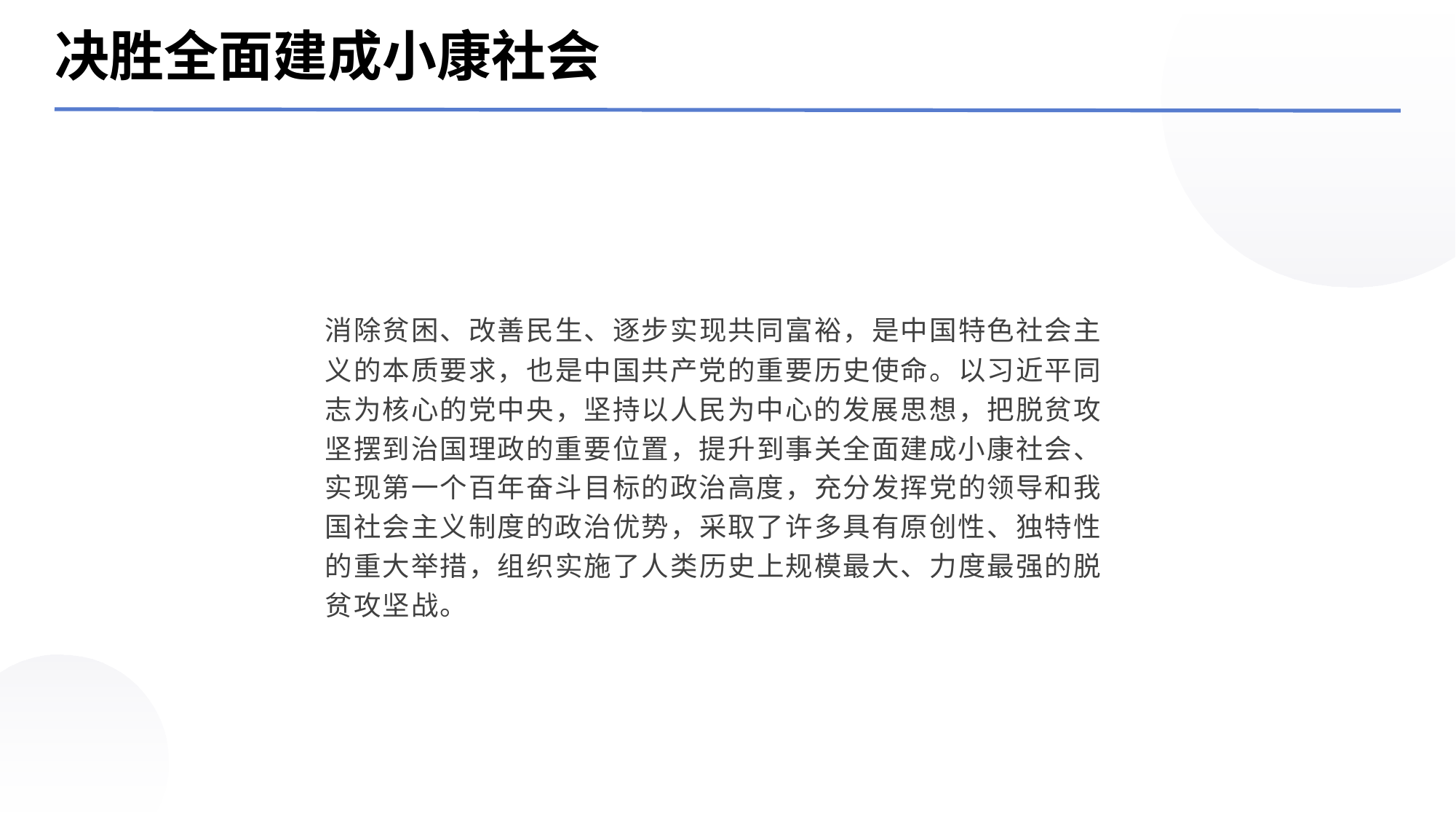

决胜全面建成小康社会
消除贫困、改善民生、逐步实现共同富裕，是中国特色社会主义的本质要求，也是中国共产党的重要历史使命。以习近平同志为核心的党中央，坚持以人民为中心的发展思想，把脱贫攻坚摆到治国理政的重要位置，提升到事关全面建成小康社会、实现第一个百年奋斗目标的政治高度，充分发挥党的领导和我国社会主义制度的政治优势，采取了许多具有原创性、独特性的重大举措，组织实施了人类历史上规模最大、力度最强的脱贫攻坚战。